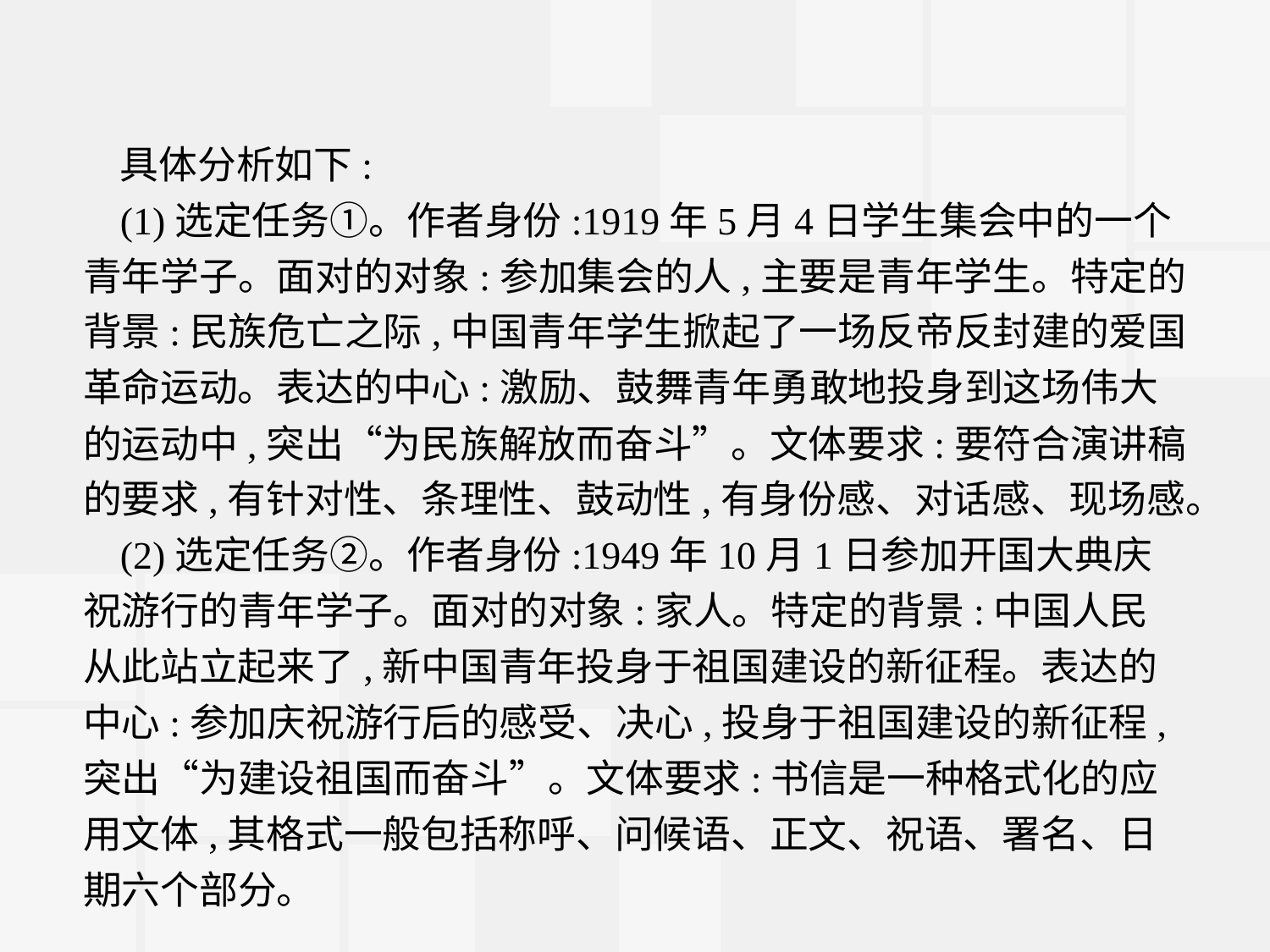

具体分析如下:
(1)选定任务①。作者身份:1919年5月4日学生集会中的一个青年学子。面对的对象:参加集会的人,主要是青年学生。特定的背景:民族危亡之际,中国青年学生掀起了一场反帝反封建的爱国革命运动。表达的中心:激励、鼓舞青年勇敢地投身到这场伟大的运动中,突出“为民族解放而奋斗”。文体要求:要符合演讲稿的要求,有针对性、条理性、鼓动性,有身份感、对话感、现场感。
(2)选定任务②。作者身份:1949年10月1日参加开国大典庆祝游行的青年学子。面对的对象:家人。特定的背景:中国人民从此站立起来了,新中国青年投身于祖国建设的新征程。表达的中心:参加庆祝游行后的感受、决心,投身于祖国建设的新征程,突出“为建设祖国而奋斗”。文体要求:书信是一种格式化的应用文体,其格式一般包括称呼、问候语、正文、祝语、署名、日期六个部分。